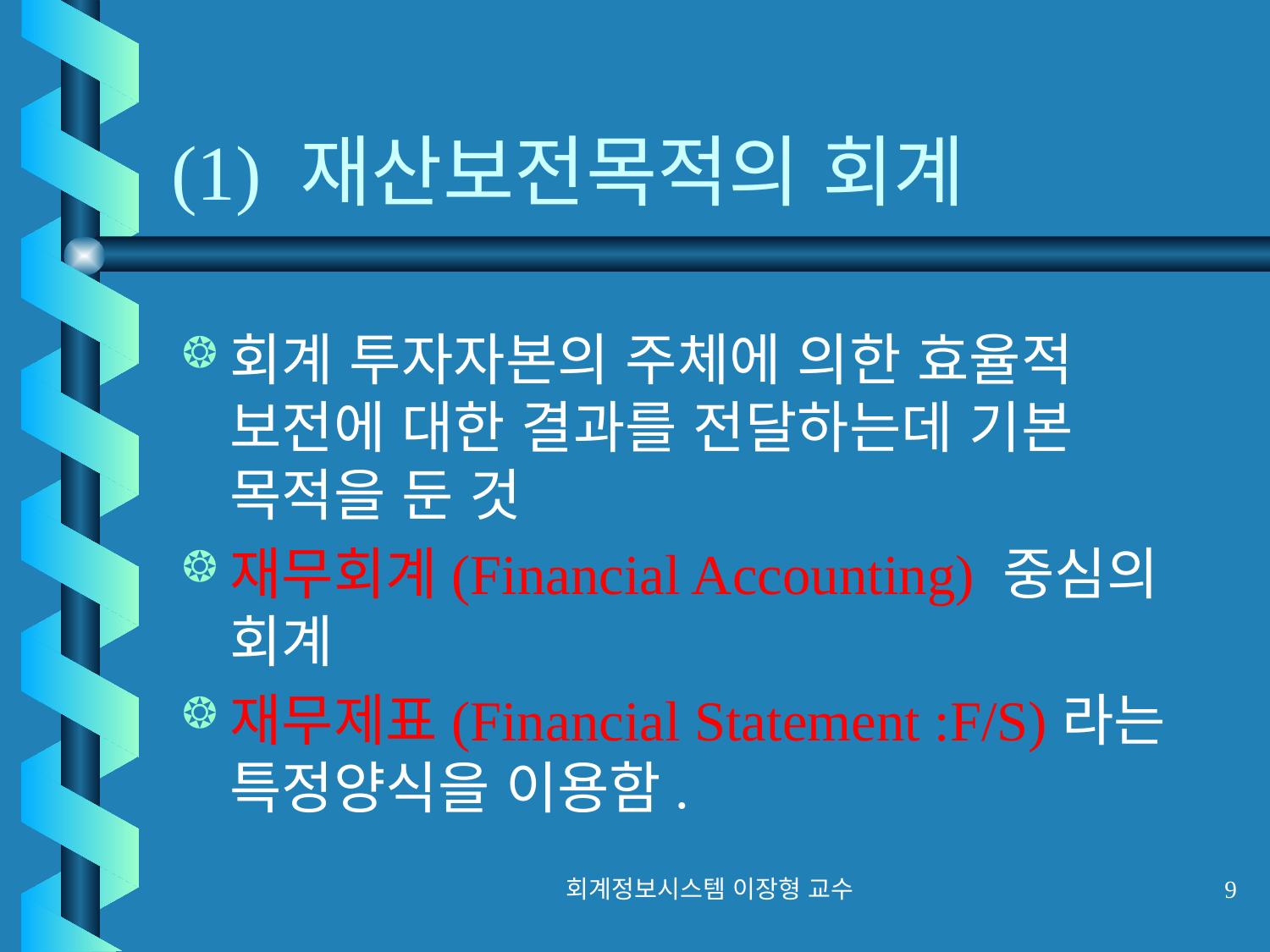

# (1) 재산보전목적의 회계
회계 투자자본의 주체에 의한 효율적    보전에 대한 결과를 전달하는데 기본    목적을 둔 것
재무회계(Financial Accounting) 중심의  회계
재무제표(Financial Statement :F/S)라는  특정양식을 이용함.
회계정보시스템 이장형 교수
9